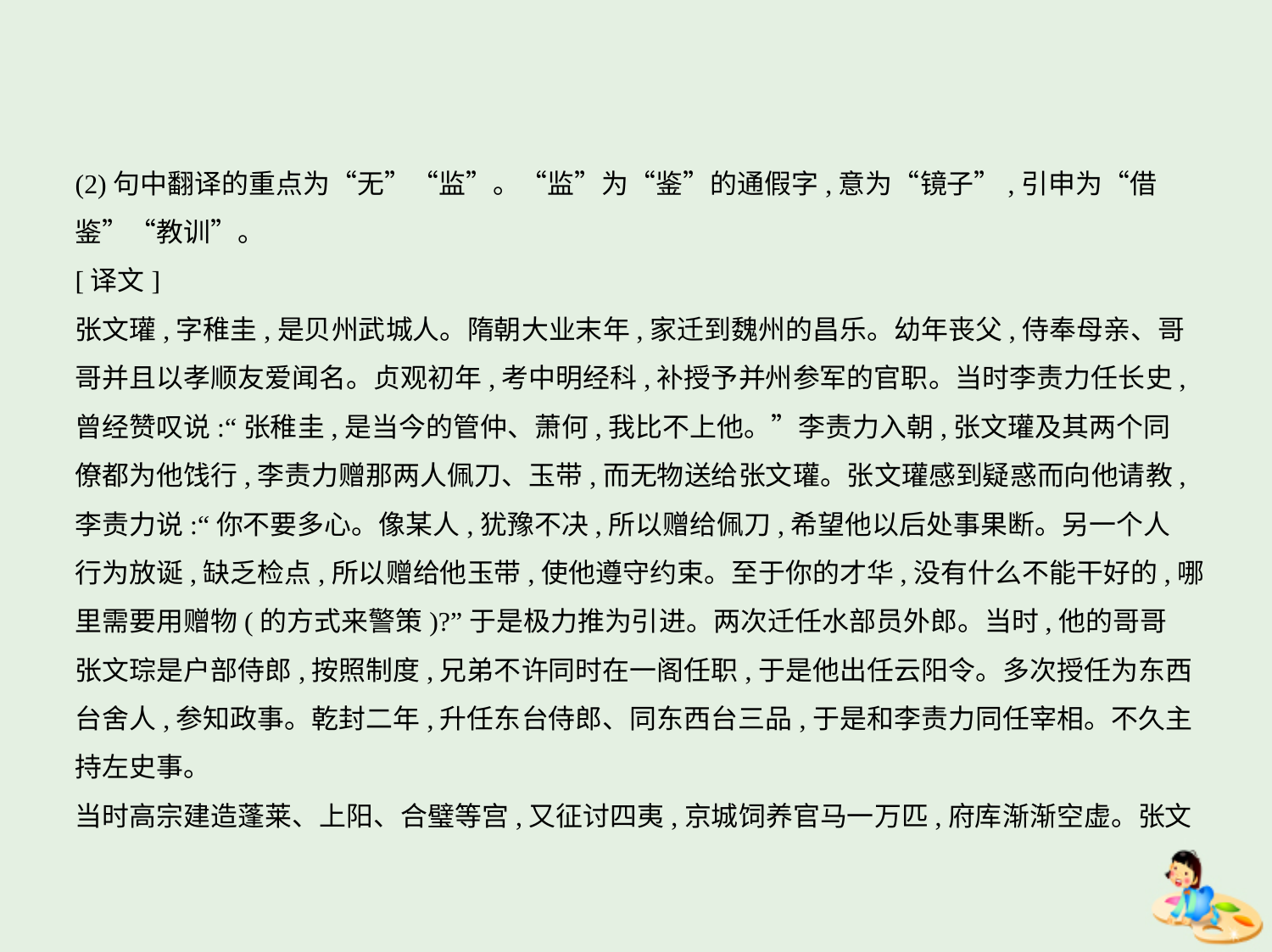

(2)句中翻译的重点为“无”“监”。“监”为“鉴”的通假字,意为“镜子”,引申为“借
鉴”“教训”。
[译文]
张文瓘,字稚圭,是贝州武城人。隋朝大业末年,家迁到魏州的昌乐。幼年丧父,侍奉母亲、哥
哥并且以孝顺友爱闻名。贞观初年,考中明经科,补授予并州参军的官职。当时李责力任长史,
曾经赞叹说:“张稚圭,是当今的管仲、萧何,我比不上他。”李责力入朝,张文瓘及其两个同
僚都为他饯行,李责力赠那两人佩刀、玉带,而无物送给张文瓘。张文瓘感到疑惑而向他请教,
李责力说:“你不要多心。像某人,犹豫不决,所以赠给佩刀,希望他以后处事果断。另一个人
行为放诞,缺乏检点,所以赠给他玉带,使他遵守约束。至于你的才华,没有什么不能干好的,哪
里需要用赠物(的方式来警策)?”于是极力推为引进。两次迁任水部员外郎。当时,他的哥哥
张文琮是户部侍郎,按照制度,兄弟不许同时在一阁任职,于是他出任云阳令。多次授任为东西
台舍人,参知政事。乾封二年,升任东台侍郎、同东西台三品,于是和李责力同任宰相。不久主
持左史事。
当时高宗建造蓬莱、上阳、合璧等宫,又征讨四夷,京城饲养官马一万匹,府库渐渐空虚。张文